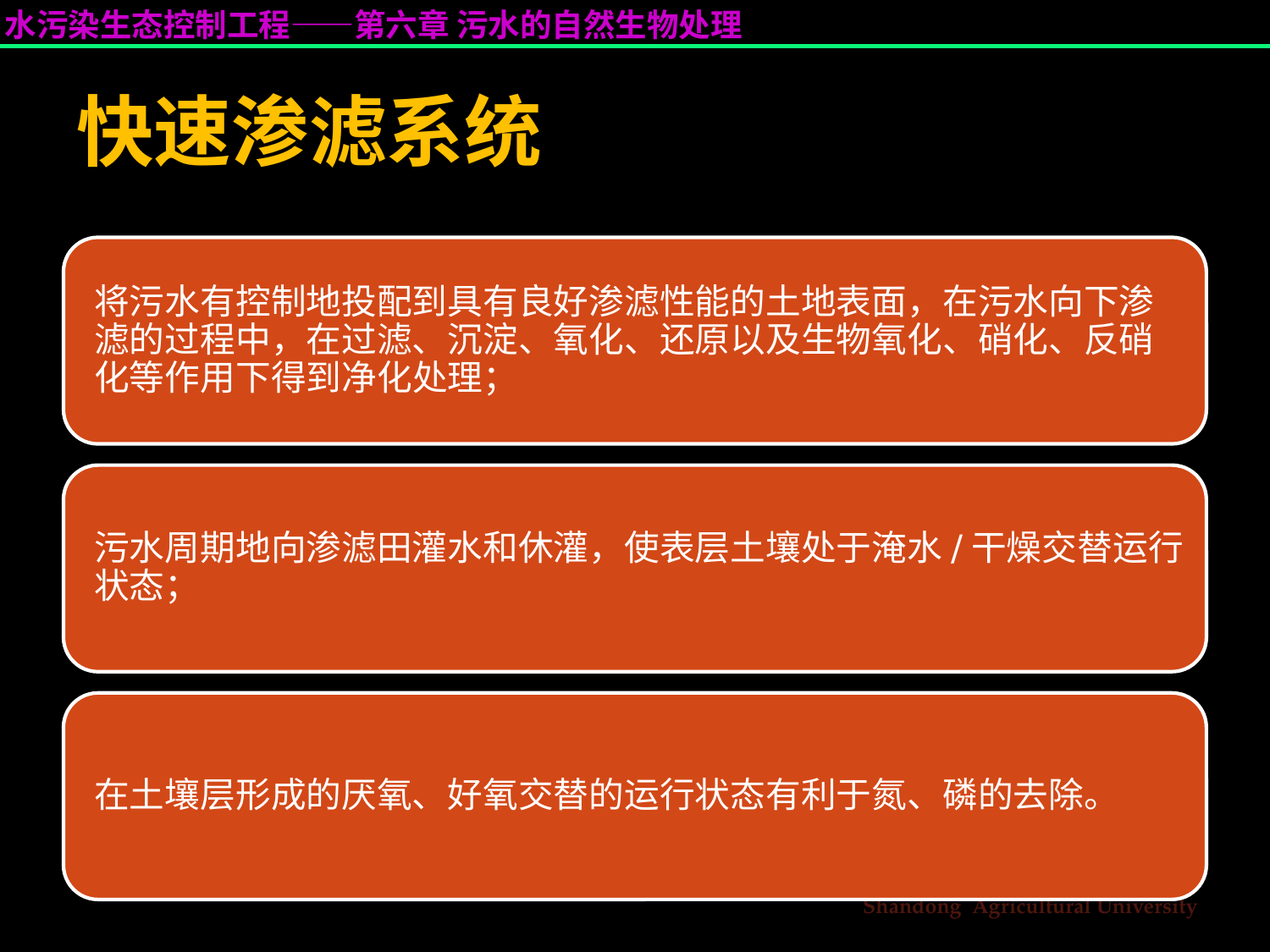

# 快速渗滤系统
将污水有控制地投配到具有良好渗滤性能的土地表面，在污水向下渗滤的过程中，在过滤、沉淀、氧化、还原以及生物氧化、硝化、反硝化等作用下得到净化处理；
污水周期地向渗滤田灌水和休灌，使表层土壤处于淹水/干燥交替运行状态；
在土壤层形成的厌氧、好氧交替的运行状态有利于氮、磷的去除。